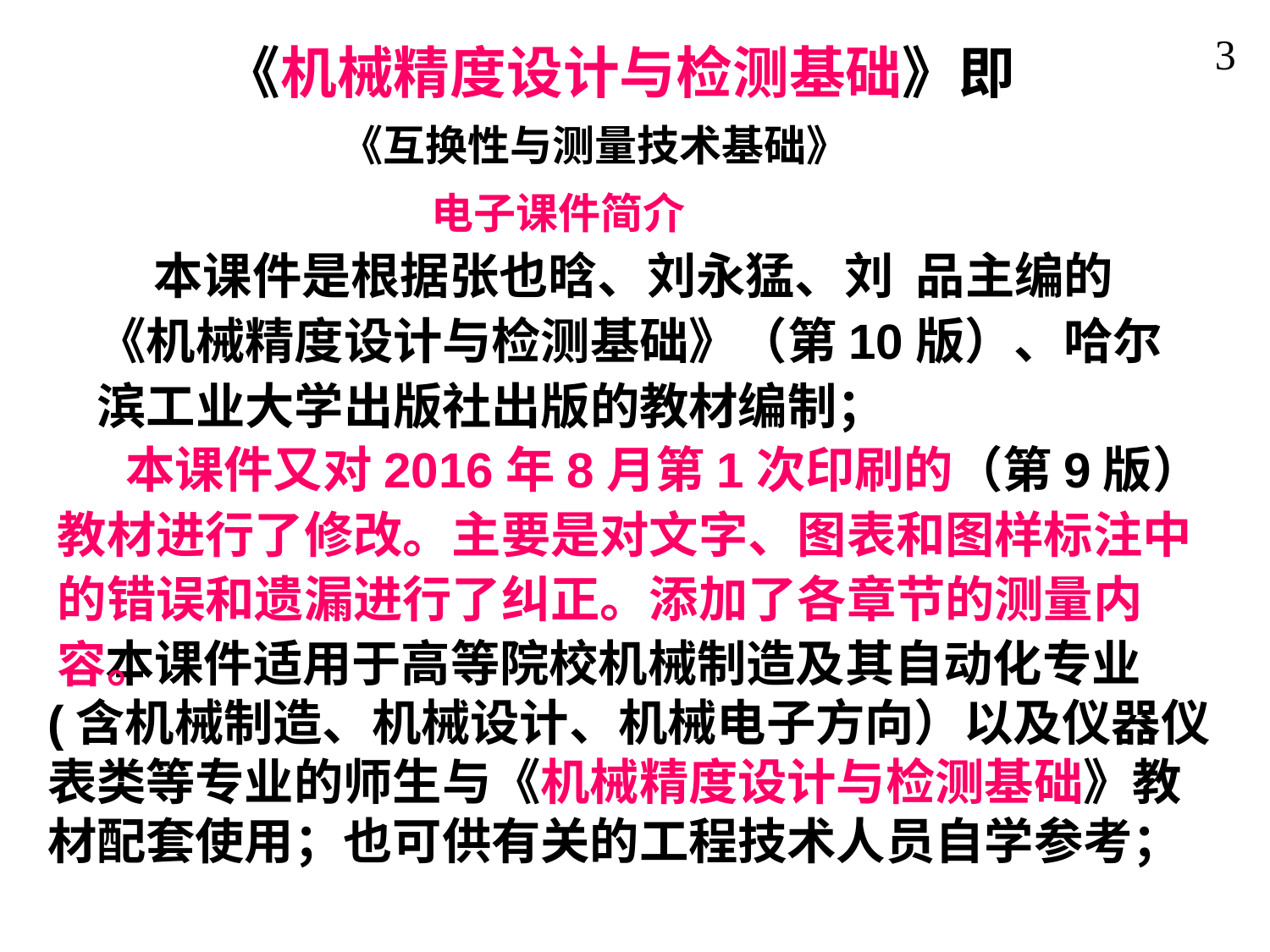

3
《机械精度设计与检测基础》即
        《互换性与测量技术基础》
               电子课件简介
    本课件是根据张也晗、刘永猛、刘  品主编的《机械精度设计与检测基础》（第10版）、哈尔滨工业大学出版社出版的教材编制；
     本课件又对2016年8月第1次印刷的（第9版）教材进行了修改。主要是对文字、图表和图样标注中的错误和遗漏进行了纠正。添加了各章节的测量内容。
     本课件适用于高等院校机械制造及其自动化专业 (含机械制造、机械设计、机械电子方向）以及仪器仪表类等专业的师生与《机械精度设计与检测基础》教材配套使用；也可供有关的工程技术人员自学参考；